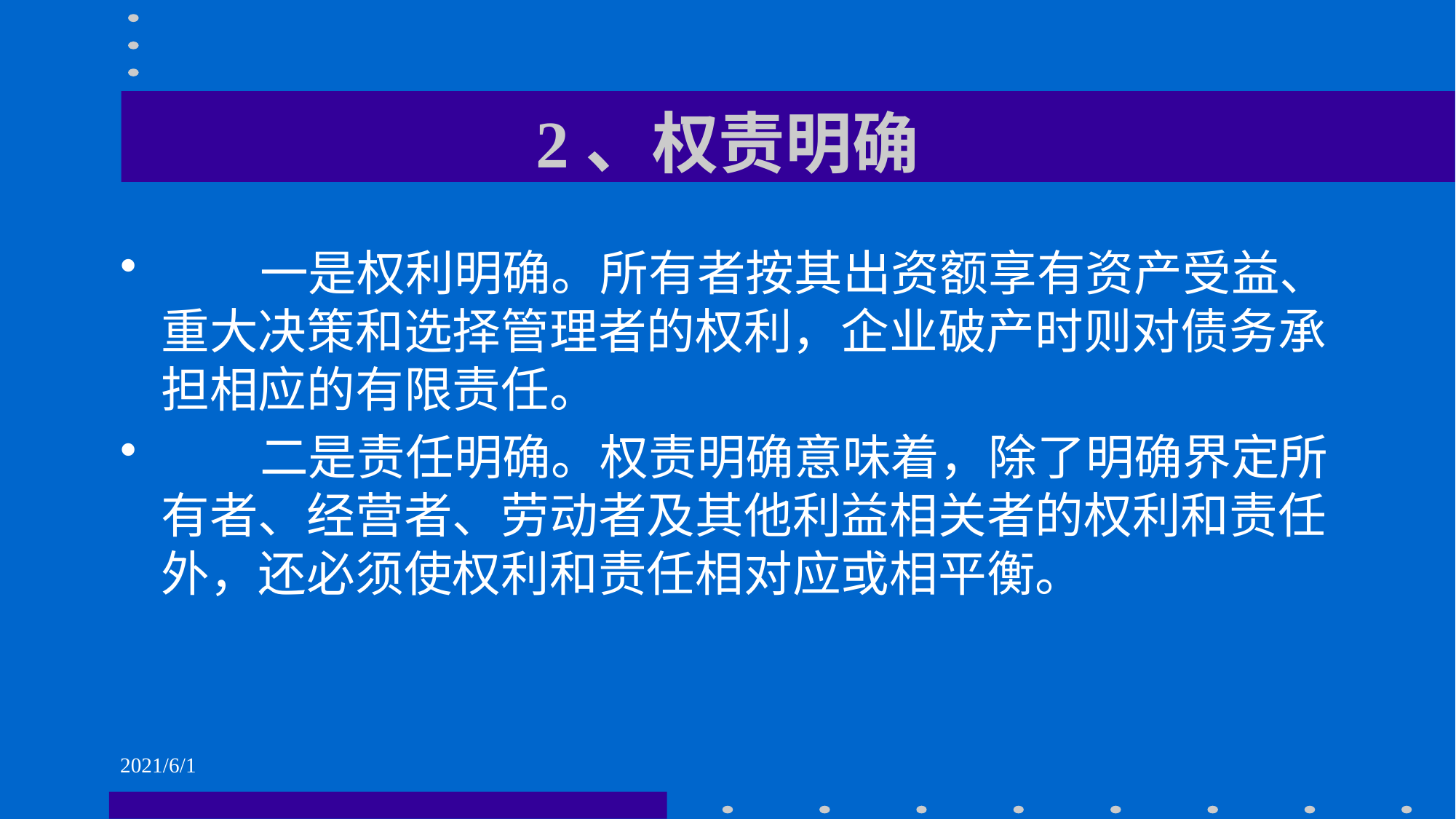

# 2、权责明确
        一是权利明确。所有者按其出资额享有资产受益、重大决策和选择管理者的权利，企业破产时则对债务承担相应的有限责任。
        二是责任明确。权责明确意味着，除了明确界定所有者、经营者、劳动者及其他利益相关者的权利和责任外，还必须使权利和责任相对应或相平衡。
2021/6/1